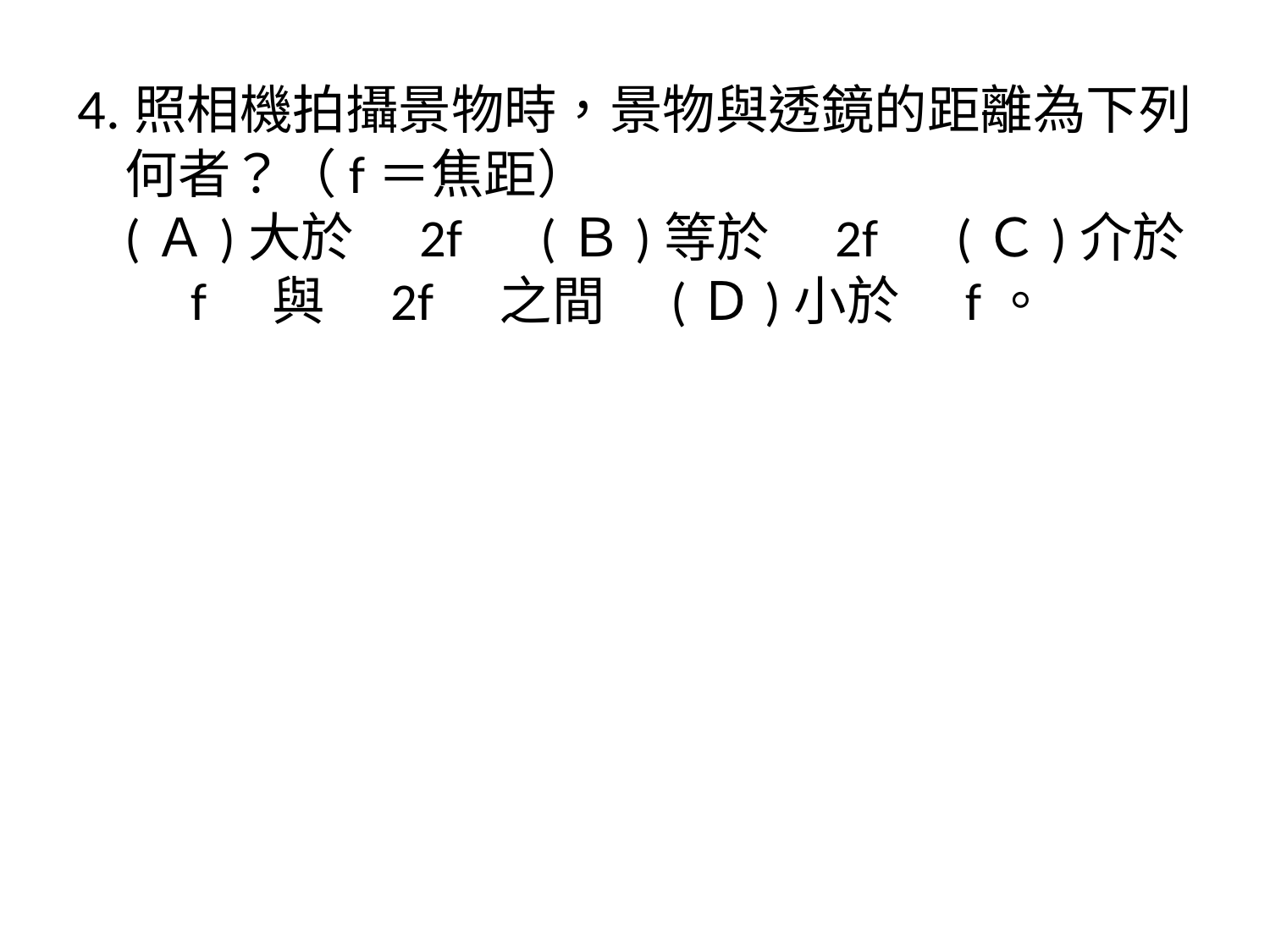

4.照相機拍攝景物時，景物與透鏡的距離為下列何者？（f＝焦距）
(Ａ)大於　2f　(Ｂ)等於　2f　(Ｃ)介於　f　與　2f　之間　(Ｄ)小於　f。